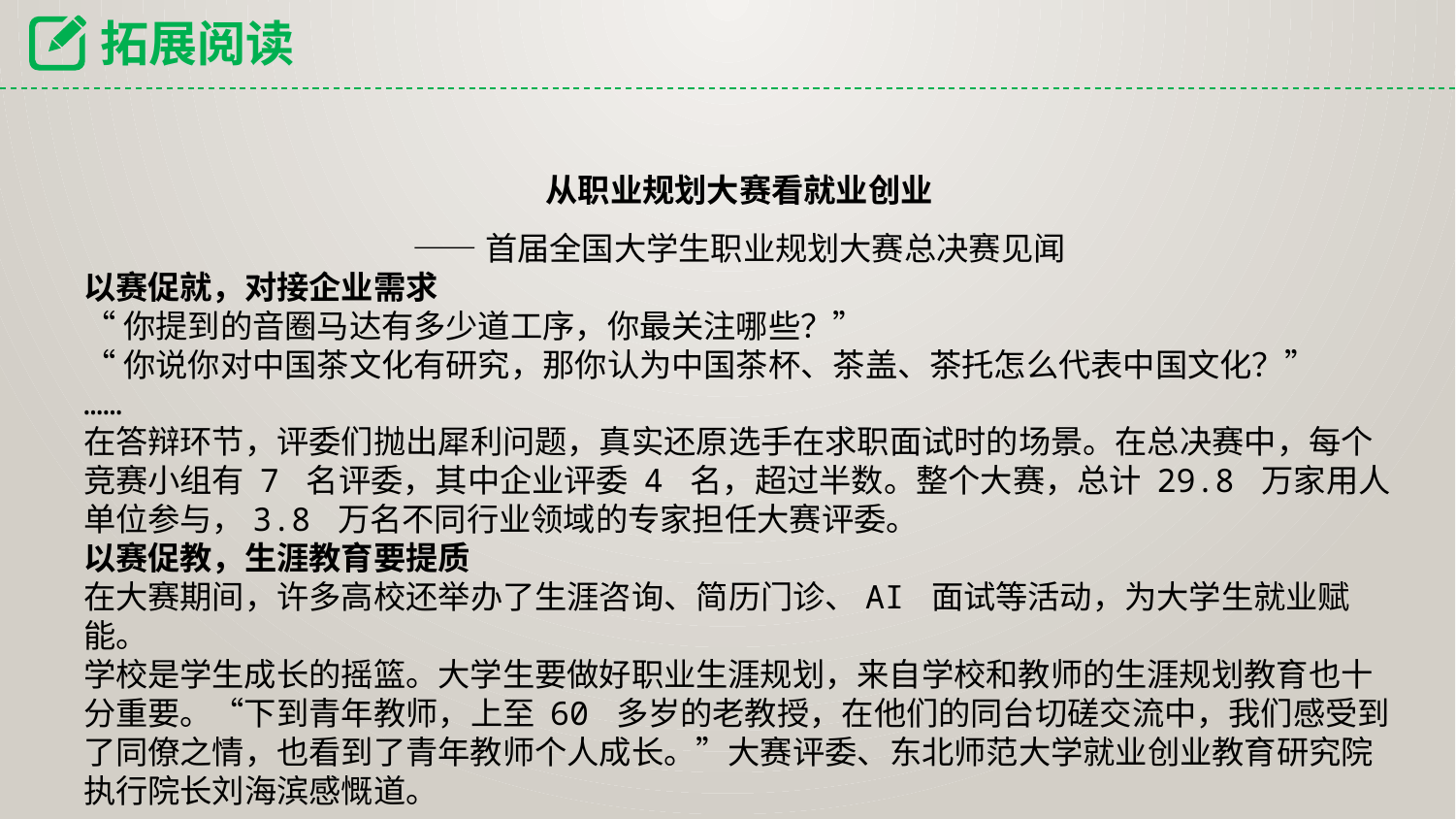

拓展阅读

从职业规划大赛看就业创业
——首届全国大学生职业规划大赛总决赛见闻
以赛促就，对接企业需求
“你提到的音圈马达有多少道工序，你最关注哪些？”
“你说你对中国茶文化有研究，那你认为中国茶杯、茶盖、茶托怎么代表中国文化？”
……
在答辩环节，评委们抛出犀利问题，真实还原选手在求职面试时的场景。在总决赛中，每个
竞赛小组有 7 名评委，其中企业评委 4 名，超过半数。整个大赛，总计 29.8 万家用人单位参与，3.8 万名不同行业领域的专家担任大赛评委。
以赛促教，生涯教育要提质
在大赛期间，许多高校还举办了生涯咨询、简历门诊、AI 面试等活动，为大学生就业赋能。
学校是学生成长的摇篮。大学生要做好职业生涯规划，来自学校和教师的生涯规划教育也十
分重要。“下到青年教师，上至 60 多岁的老教授，在他们的同台切磋交流中，我们感受到了同僚之情，也看到了青年教师个人成长。”大赛评委、东北师范大学就业创业教育研究院执行院长刘海滨感慨道。
86